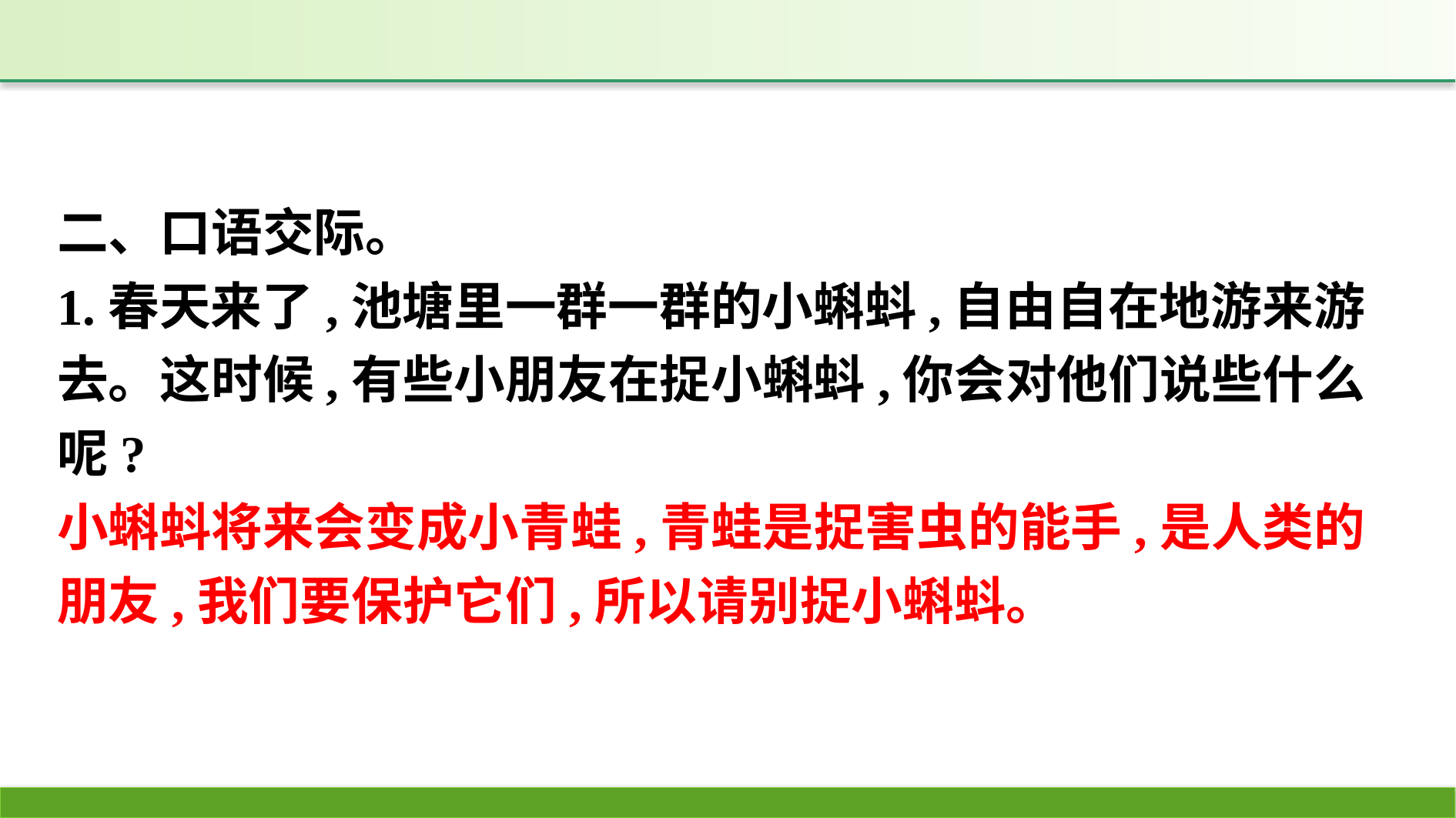

二、口语交际。
1.春天来了,池塘里一群一群的小蝌蚪,自由自在地游来游去。这时候,有些小朋友在捉小蝌蚪,你会对他们说些什么呢?
小蝌蚪将来会变成小青蛙,青蛙是捉害虫的能手,是人类的朋友,我们要保护它们,所以请别捉小蝌蚪。